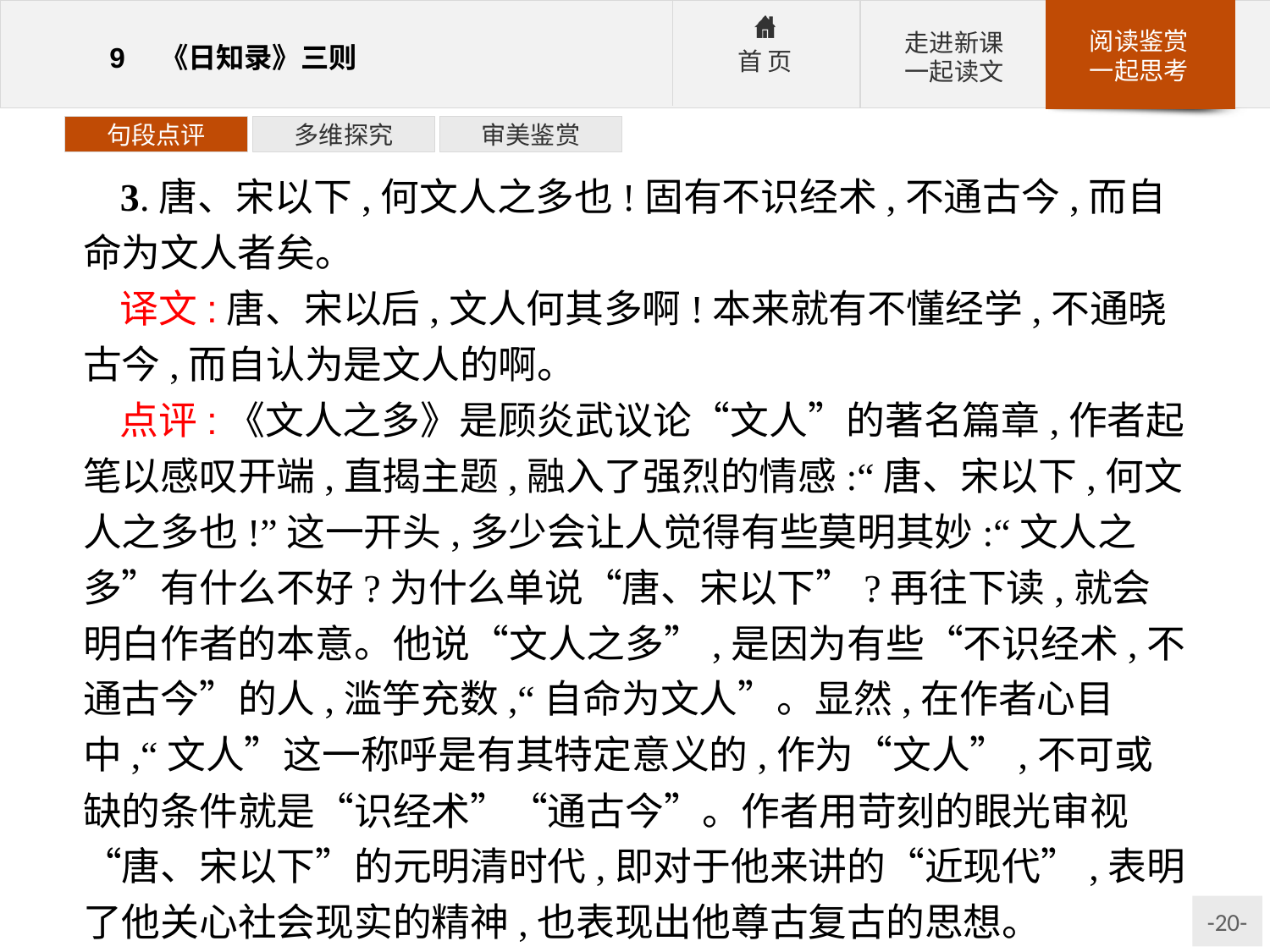

句段点评
多维探究
审美鉴赏
3.唐、宋以下,何文人之多也!固有不识经术,不通古今,而自命为文人者矣。
译文:唐、宋以后,文人何其多啊!本来就有不懂经学,不通晓古今,而自认为是文人的啊。
点评:《文人之多》是顾炎武议论“文人”的著名篇章,作者起笔以感叹开端,直揭主题,融入了强烈的情感:“唐、宋以下,何文人之多也!”这一开头,多少会让人觉得有些莫明其妙:“文人之多”有什么不好?为什么单说“唐、宋以下”?再往下读,就会明白作者的本意。他说“文人之多”,是因为有些“不识经术,不通古今”的人,滥竽充数,“自命为文人”。显然,在作者心目中,“文人”这一称呼是有其特定意义的,作为“文人”,不可或缺的条件就是“识经术”“通古今”。作者用苛刻的眼光审视“唐、宋以下”的元明清时代,即对于他来讲的“近现代”,表明了他关心社会现实的精神,也表现出他尊古复古的思想。